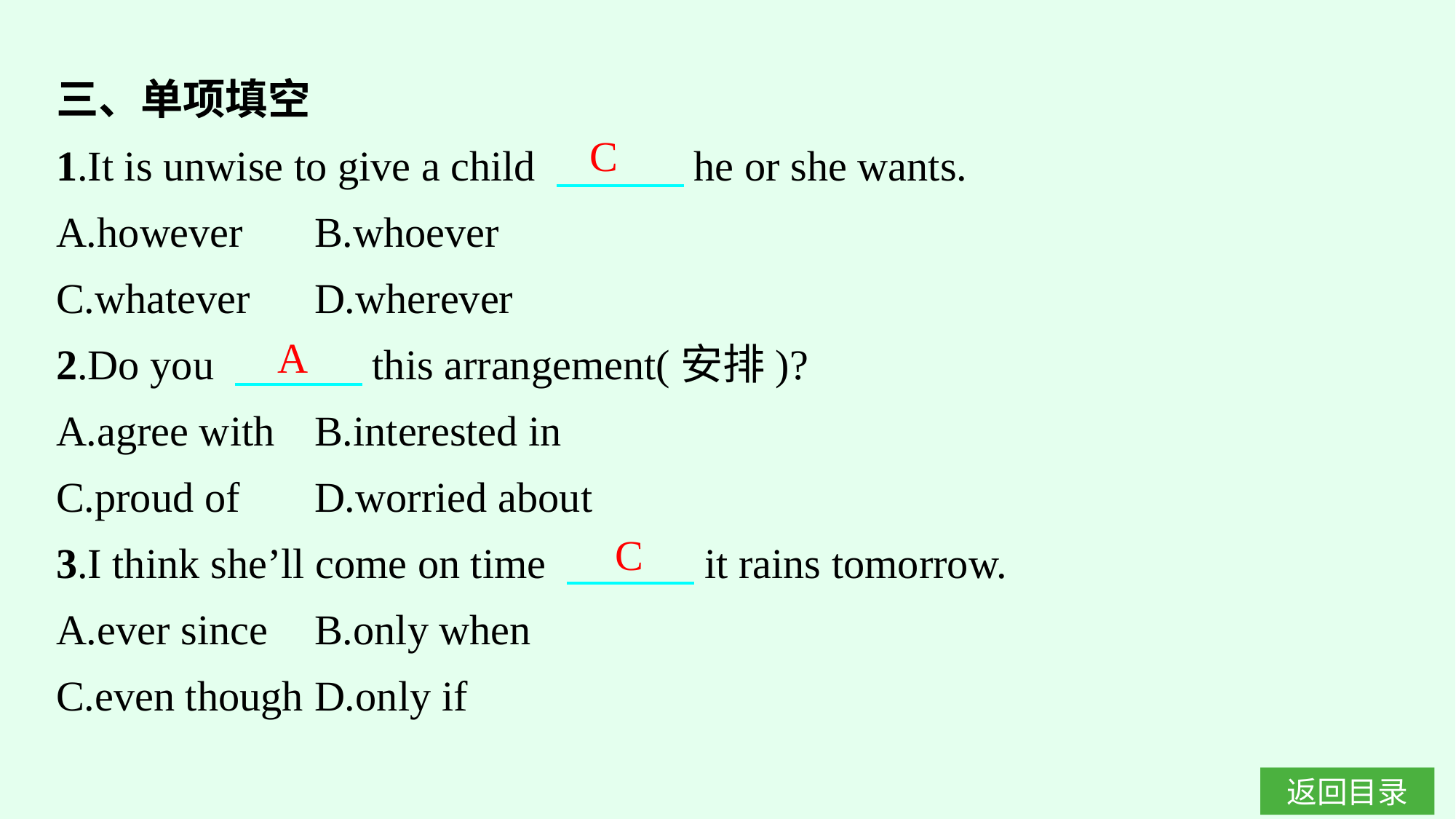

三、单项填空
1.It is unwise to give a child 　　　he or she wants.
A.however	B.whoever
C.whatever	D.wherever
2.Do you 　　　this arrangement(安排)?
A.agree with	B.interested in
C.proud of	D.worried about
3.I think she’ll come on time 　　　it rains tomorrow.
A.ever since	B.only when
C.even though	D.only if
C
A
C